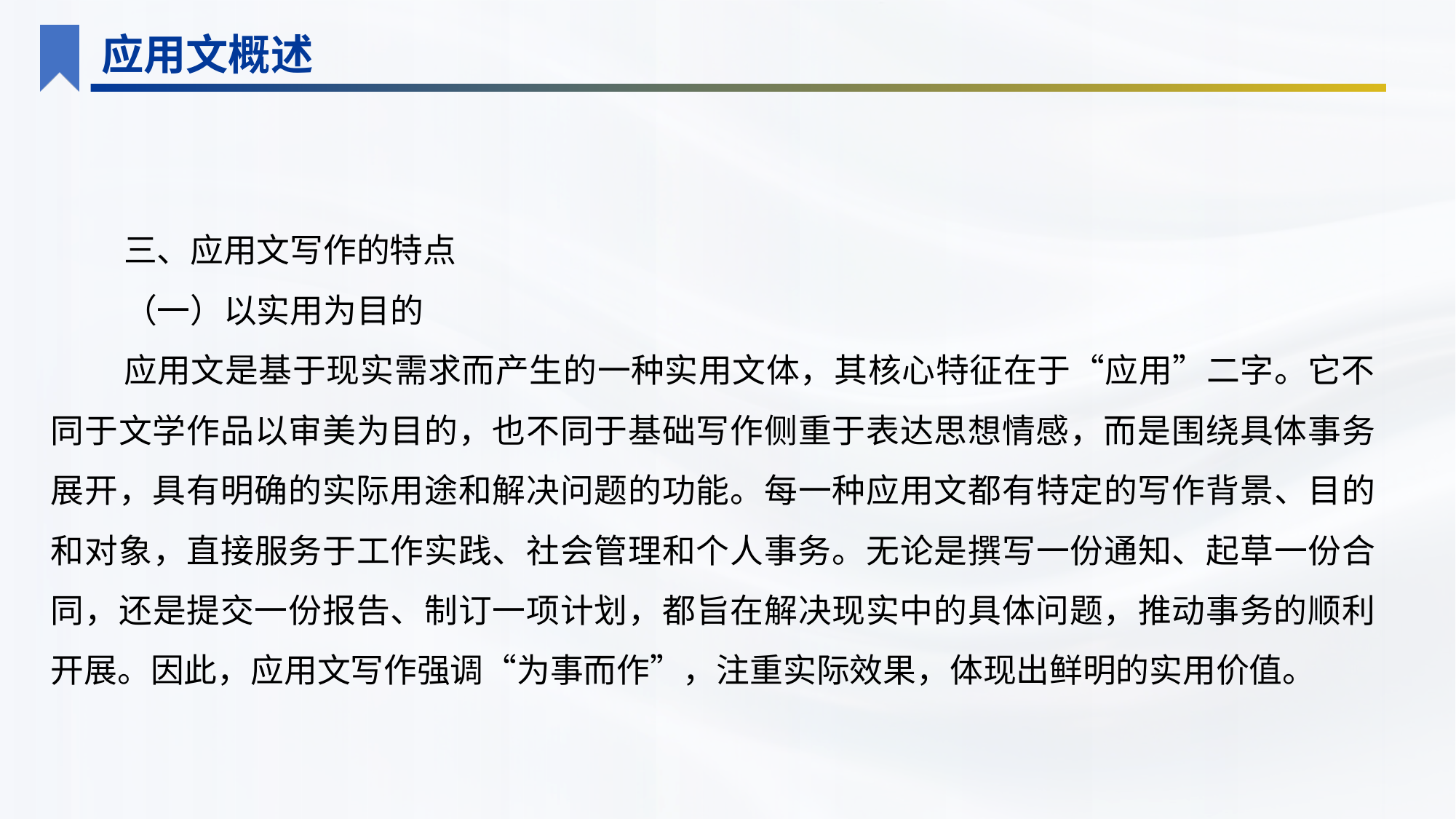

应用文概述
三、应用文写作的特点
（一）以实用为目的
应用文是基于现实需求而产生的一种实用文体，其核心特征在于“应用”二字。它不同于文学作品以审美为目的，也不同于基础写作侧重于表达思想情感，而是围绕具体事务展开，具有明确的实际用途和解决问题的功能。每一种应用文都有特定的写作背景、目的和对象，直接服务于工作实践、社会管理和个人事务。无论是撰写一份通知、起草一份合同，还是提交一份报告、制订一项计划，都旨在解决现实中的具体问题，推动事务的顺利开展。因此，应用文写作强调“为事而作”，注重实际效果，体现出鲜明的实用价值。